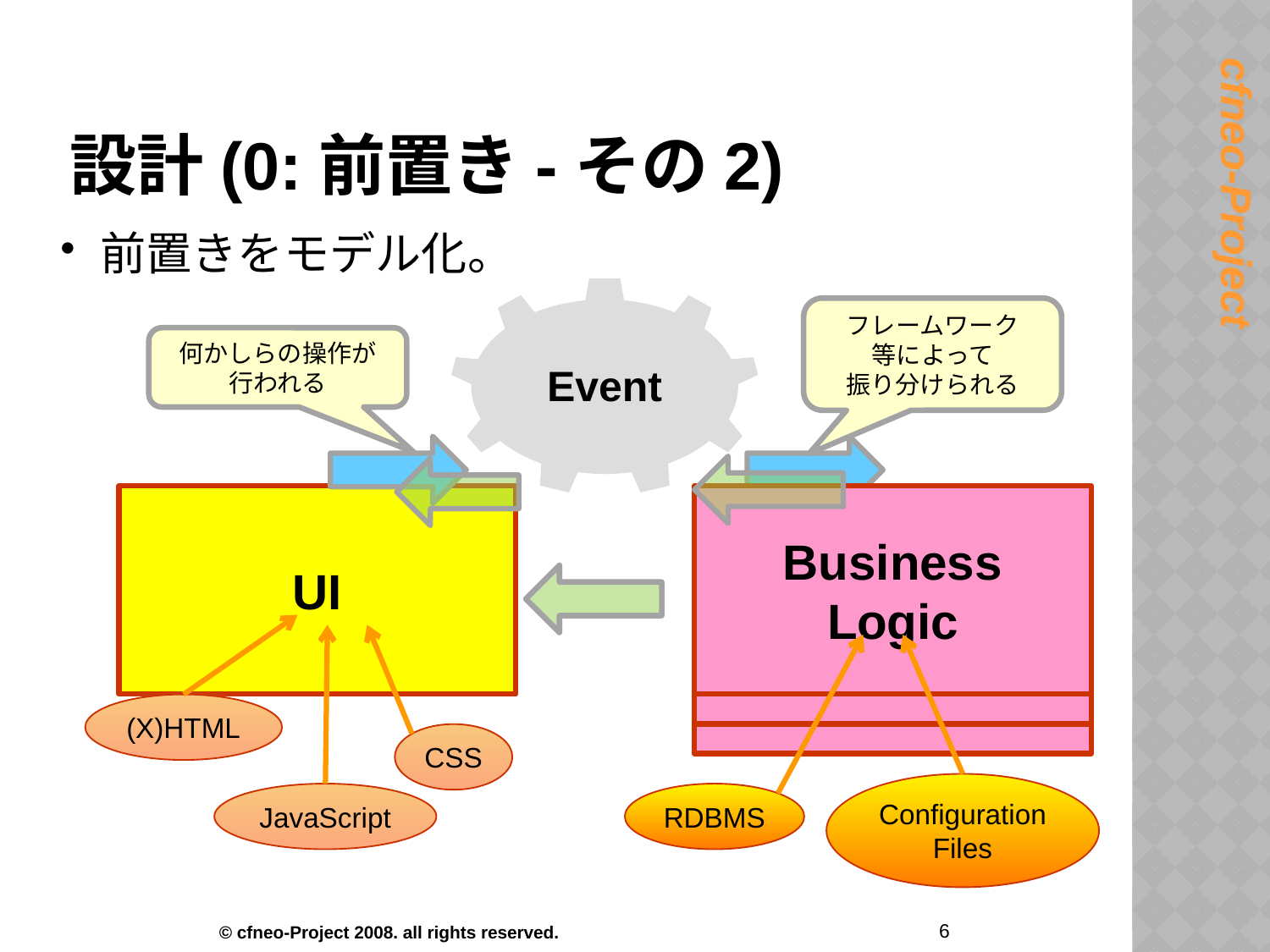

# 設計(0:前置き-その2)
前置きをモデル化。
Event

フレームワーク
等によって
振り分けられる
何かしらの操作が
行われる

UI
Business
Logic
Business
Logic
Business
Logic

(X)HTML
CSS
Configuration
Files
JavaScript
RDBMS
6
© cfneo-Project 2008. all rights reserved.